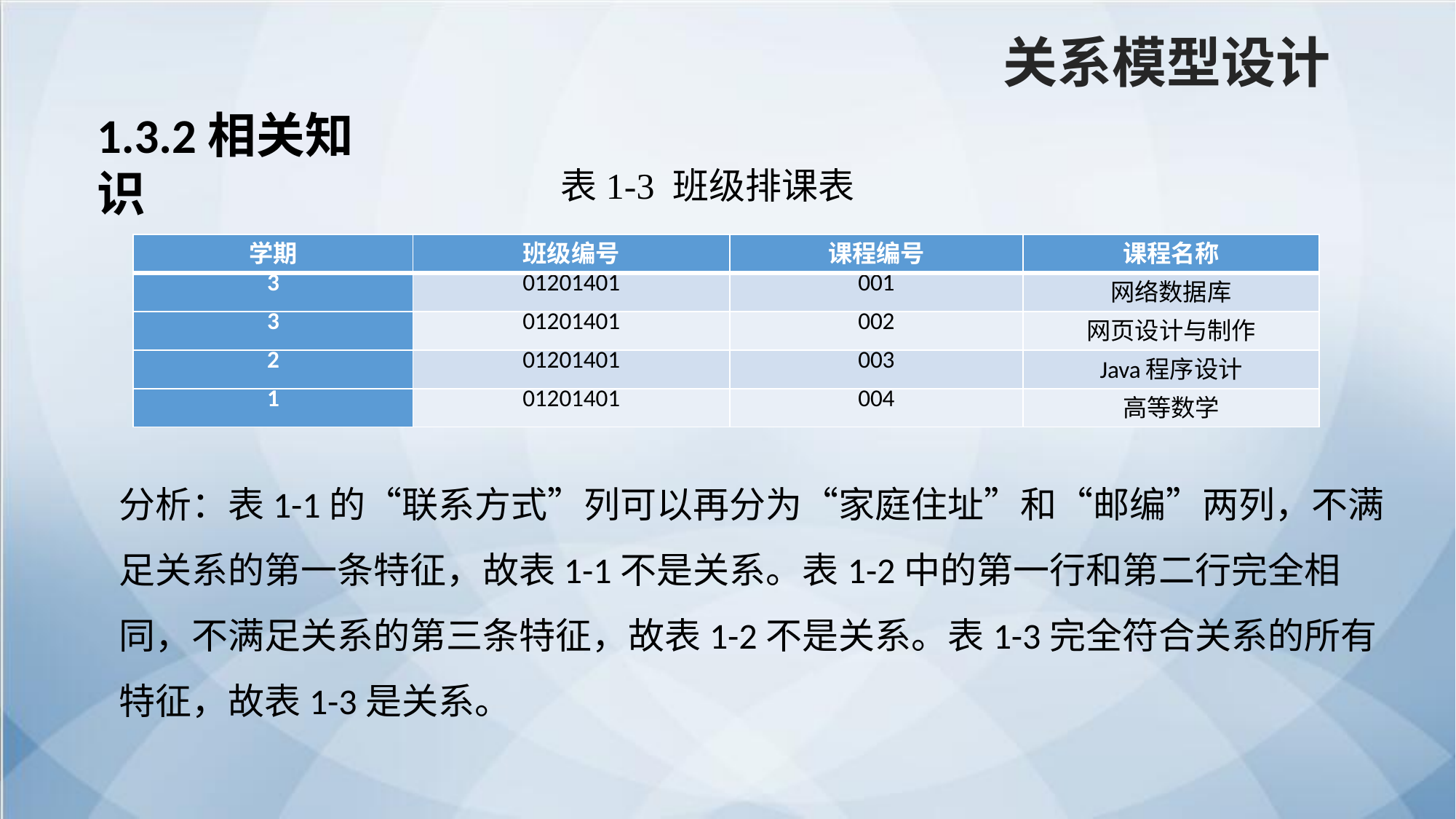

关系模型设计
1.3.2相关知识
表1-3 班级排课表
| 学期 | 班级编号 | 课程编号 | 课程名称 |
| --- | --- | --- | --- |
| 3 | 01201401 | 001 | 网络数据库 |
| 3 | 01201401 | 002 | 网页设计与制作 |
| 2 | 01201401 | 003 | Java程序设计 |
| 1 | 01201401 | 004 | 高等数学 |
分析：表1-1的“联系方式”列可以再分为“家庭住址”和“邮编”两列，不满足关系的第一条特征，故表1-1不是关系。表1-2中的第一行和第二行完全相同，不满足关系的第三条特征，故表1-2不是关系。表1-3完全符合关系的所有特征，故表1-3是关系。